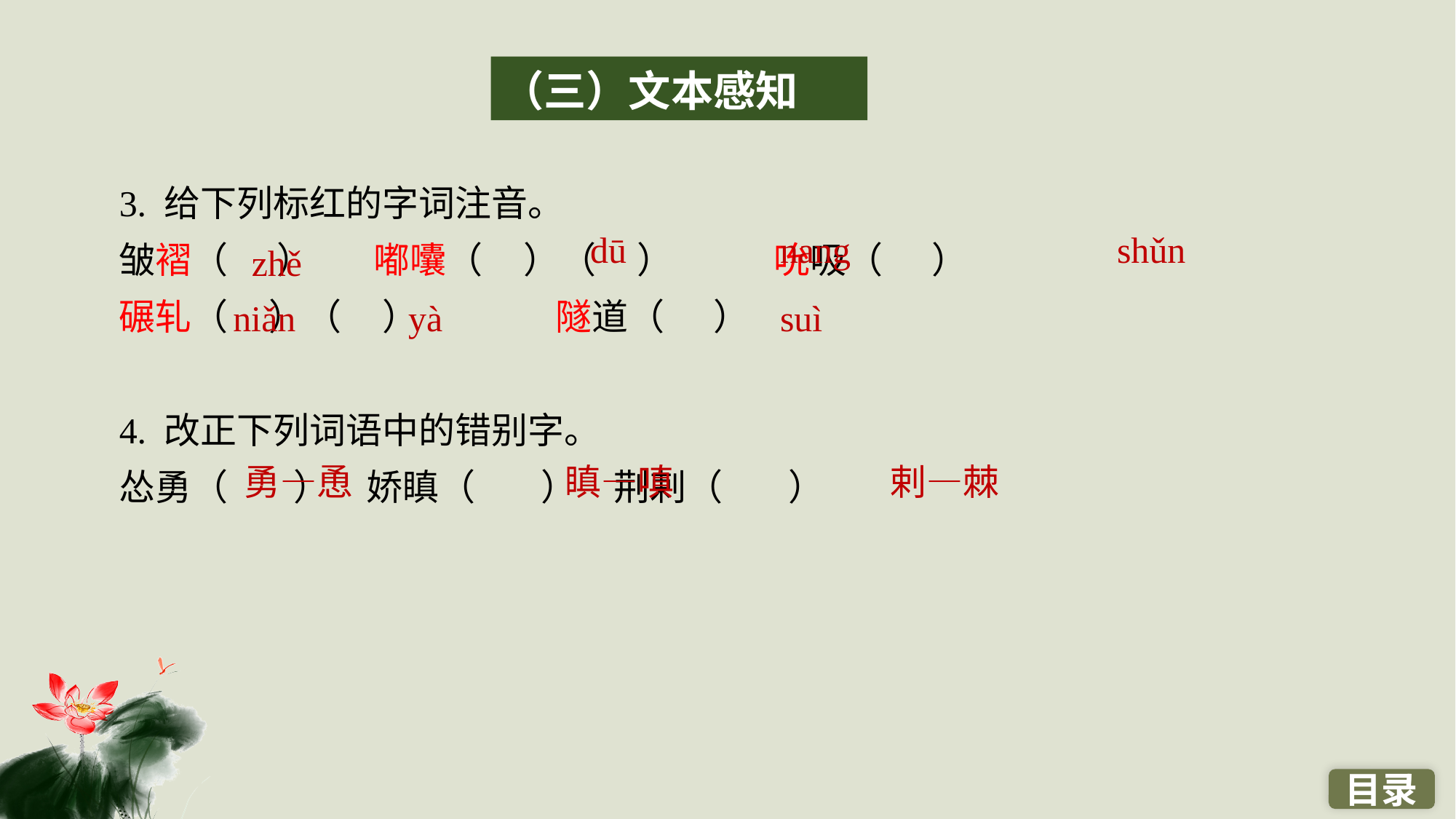

（三）文本感知
3. 给下列标红的字词注音。
皱褶（      ）	　嘟囔（     ）（     ）　	吮吸（      ）
碾轧（     ）（     ）　	隧道（      ）

4. 改正下列词语中的错别字。
怂勇（        ）　娇瞋（        ）　荆剌（        ）
dū
nang
shǔn
zhě
niǎn
yà
suì
勇—恿
瞋—嗔
剌—棘